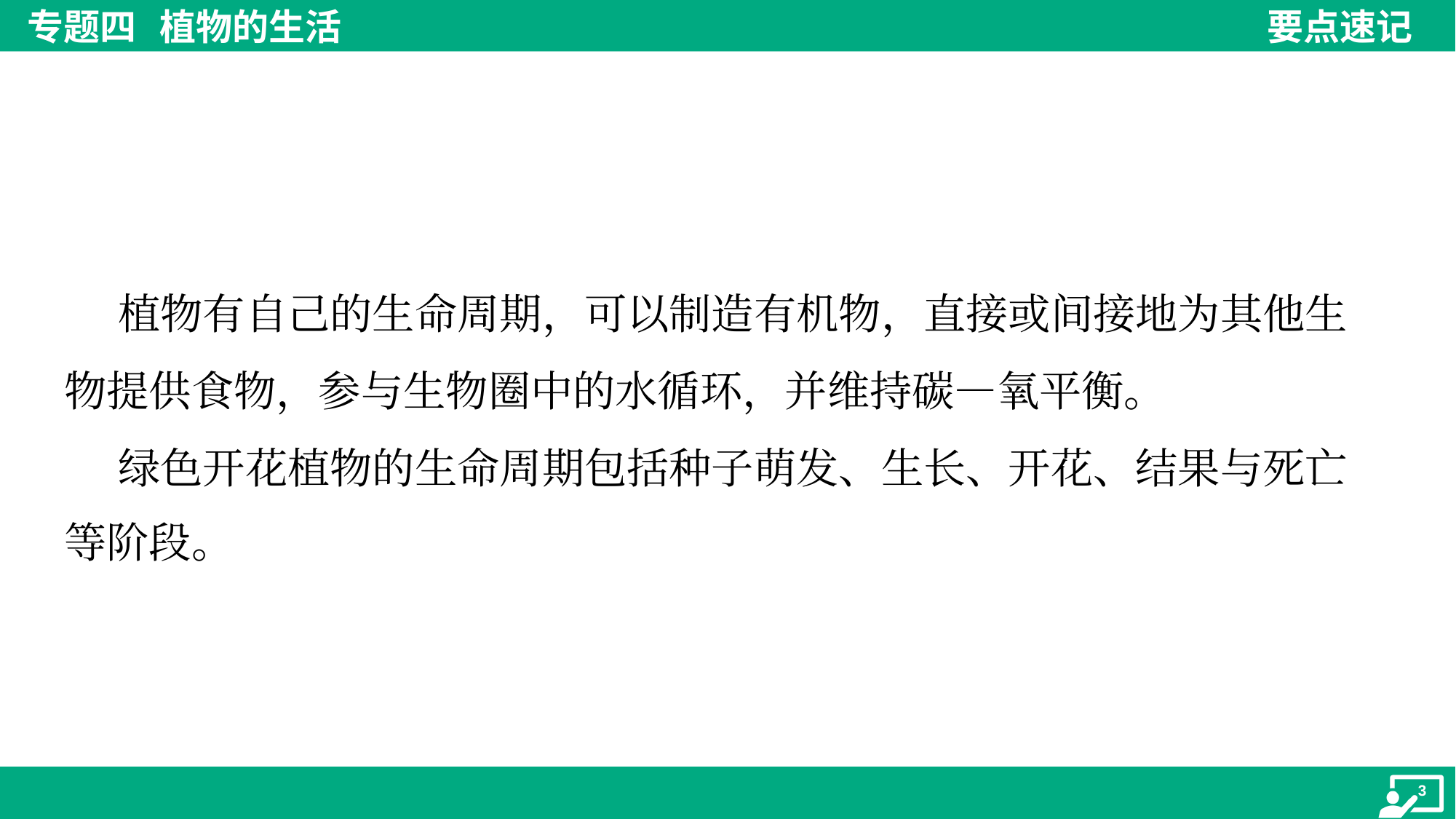

植物有自己的生命周期，可以制造有机物，直接或间接地为其他生
物提供食物，参与生物圈中的水循环，并维持碳—氧平衡。
    绿色开花植物的生命周期包括种子萌发、生长、开花、结果与死亡
等阶段。